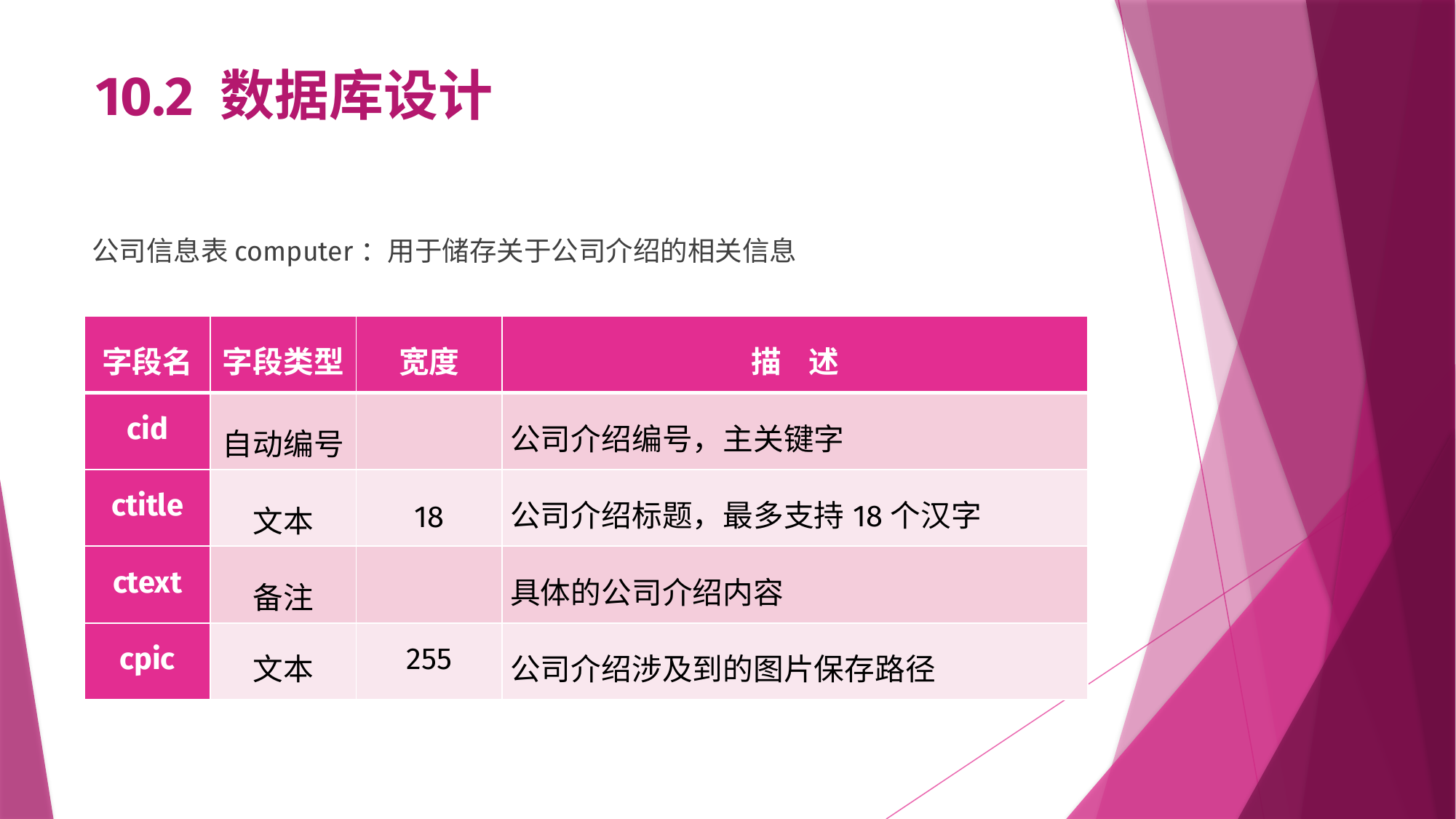

# 10.2 数据库设计
公司信息表computer：用于储存关于公司介绍的相关信息
| 字段名 | 字段类型 | 宽度 | 描 述 |
| --- | --- | --- | --- |
| cid | 自动编号 |  | 公司介绍编号，主关键字 |
| ctitle | 文本 | 18 | 公司介绍标题，最多支持18个汉字 |
| ctext | 备注 |  | 具体的公司介绍内容 |
| cpic | 文本 | 255 | 公司介绍涉及到的图片保存路径 |